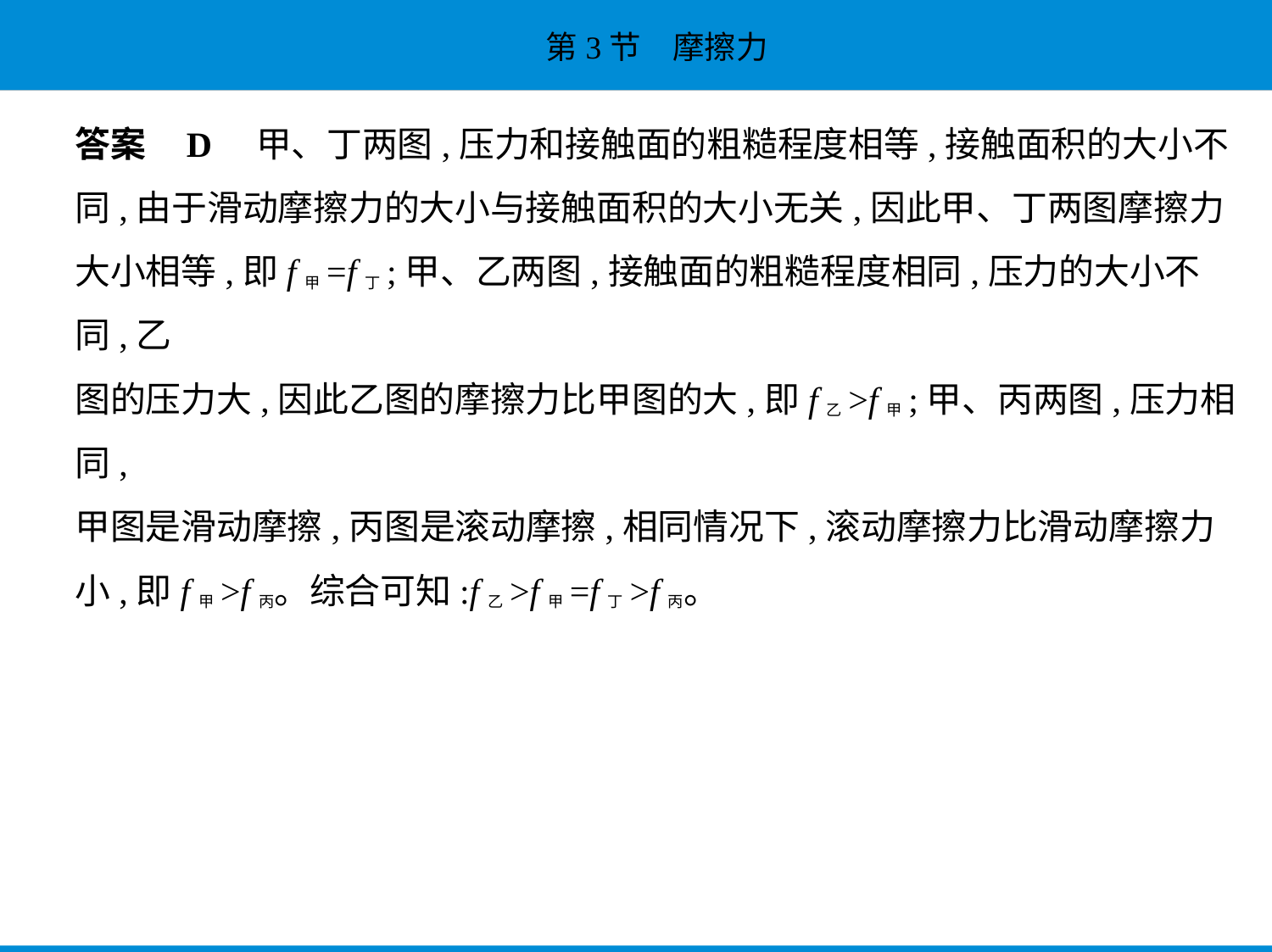

答案    D　甲、丁两图,压力和接触面的粗糙程度相等,接触面积的大小不
同,由于滑动摩擦力的大小与接触面积的大小无关,因此甲、丁两图摩擦力
大小相等,即f甲=f丁;甲、乙两图,接触面的粗糙程度相同,压力的大小不同,乙
图的压力大,因此乙图的摩擦力比甲图的大,即f乙>f甲;甲、丙两图,压力相同,
甲图是滑动摩擦,丙图是滚动摩擦,相同情况下,滚动摩擦力比滑动摩擦力
小,即f甲>f丙。综合可知:f乙>f甲=f丁>f丙。